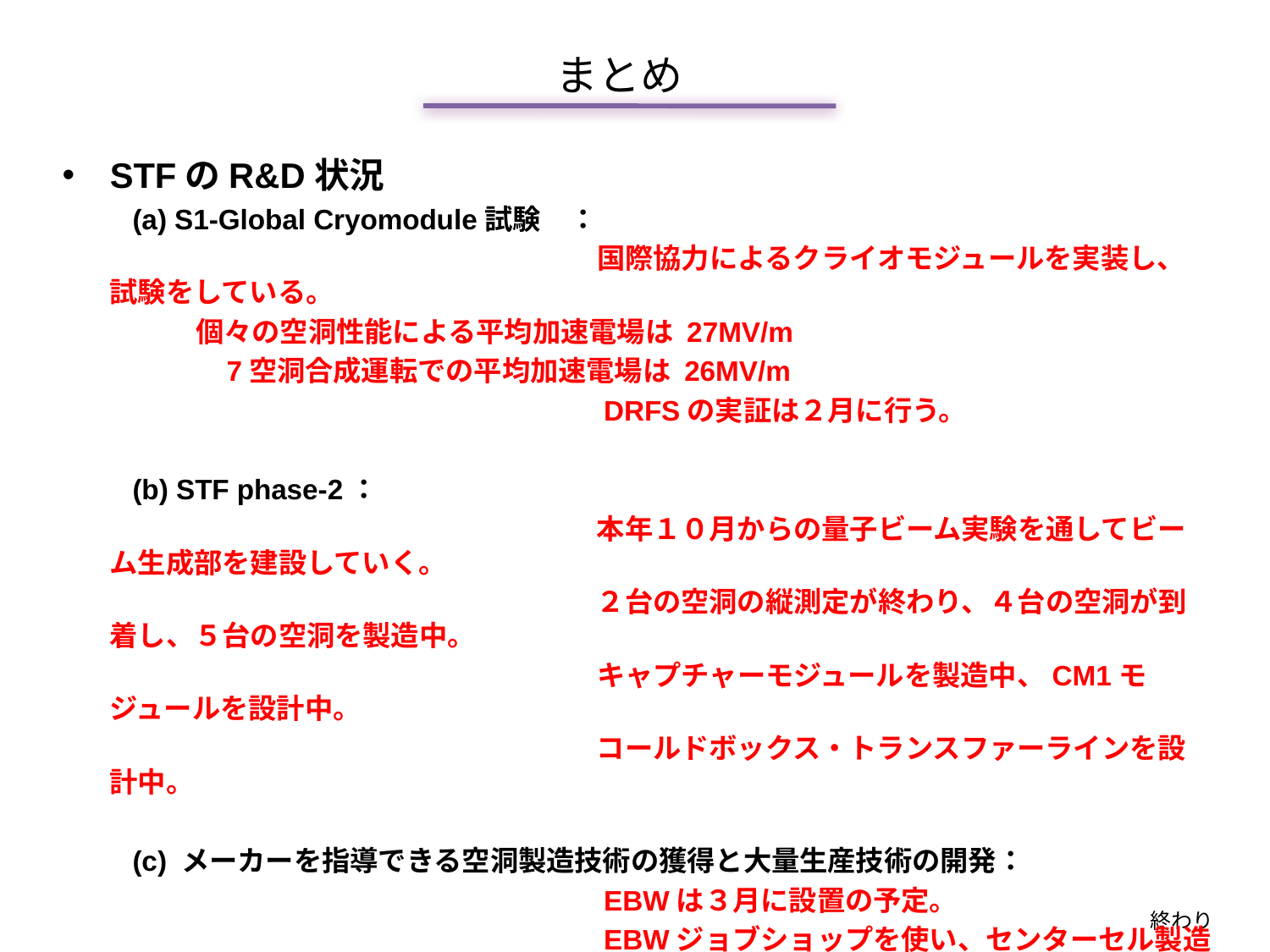

まとめ

STFのR&D状況
         (a) S1-Global Cryomodule試験　：
　　　　　　　　　　　　　　　　　　　国際協力によるクライオモジュールを実装し、試験をしている。
                    個々の空洞性能による平均加速電場は 27MV/m
                     7空洞合成運転での平均加速電場は 26MV/m
　　　　　　　　　　　　　　　　　　　DRFSの実証は２月に行う。

         (b) STF phase-2：
　　　　　　　　　　　　　　　　　　　本年１０月からの量子ビーム実験を通してビーム生成部を建設していく。
　　　　　　　　　　　　　　　　　　　２台の空洞の縦測定が終わり、４台の空洞が到着し、５台の空洞を製造中。
　　　　　　　　　　　　　　　　　　　キャプチャーモジュールを製造中、CM1モジュールを設計中。
　　　　　　　　　　　　　　　　　　　コールドボックス・トランスファーラインを設計中。

         (c) メーカーを指導できる空洞製造技術の獲得と大量生産技術の開発：
　　　　　　　　　　　　　　　　　　　EBWは３月に設置の予定。
　　　　　　　　　　　　　　　　　　　EBWジョブショップを使い、センターセル製造のR&Dが進行中。
　　　　　　　　　　　　　　　　　　　エンドグループ製造として、先進プレス技術を使用したHOM部R&Dを開始した。

終わり